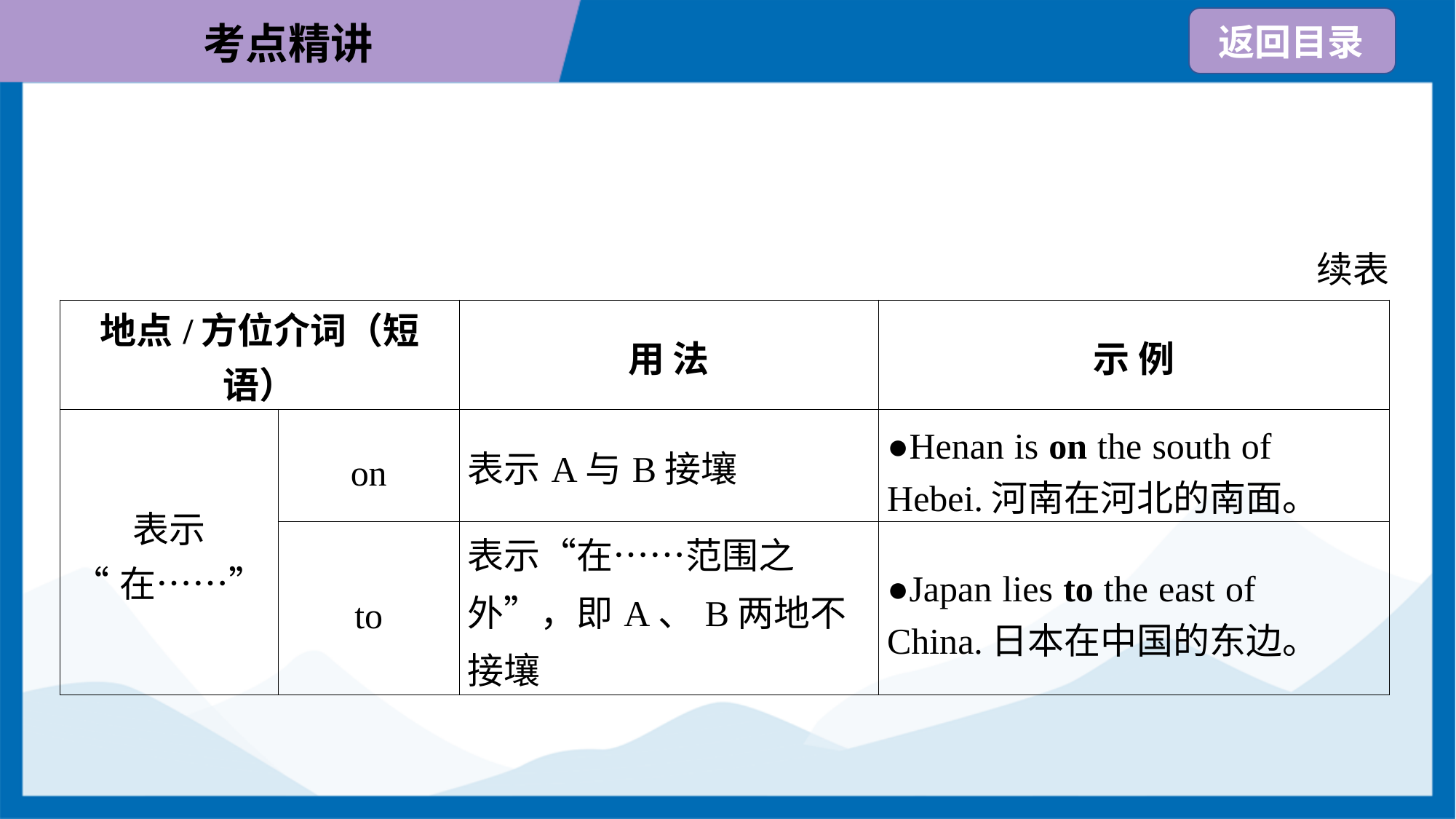

续表
| 地点/方位介词（短语） |  | 用 法 | 示 例 |
| --- | --- | --- | --- |
| 表示 “在……” | on | 表示A与B接壤 | ●Henan is on the south of Hebei.河南在河北的南面。 |
|  | to | 表示“在……范围之外”，即A、B两地不接壤 | ●Japan lies to the east of China.日本在中国的东边。 |